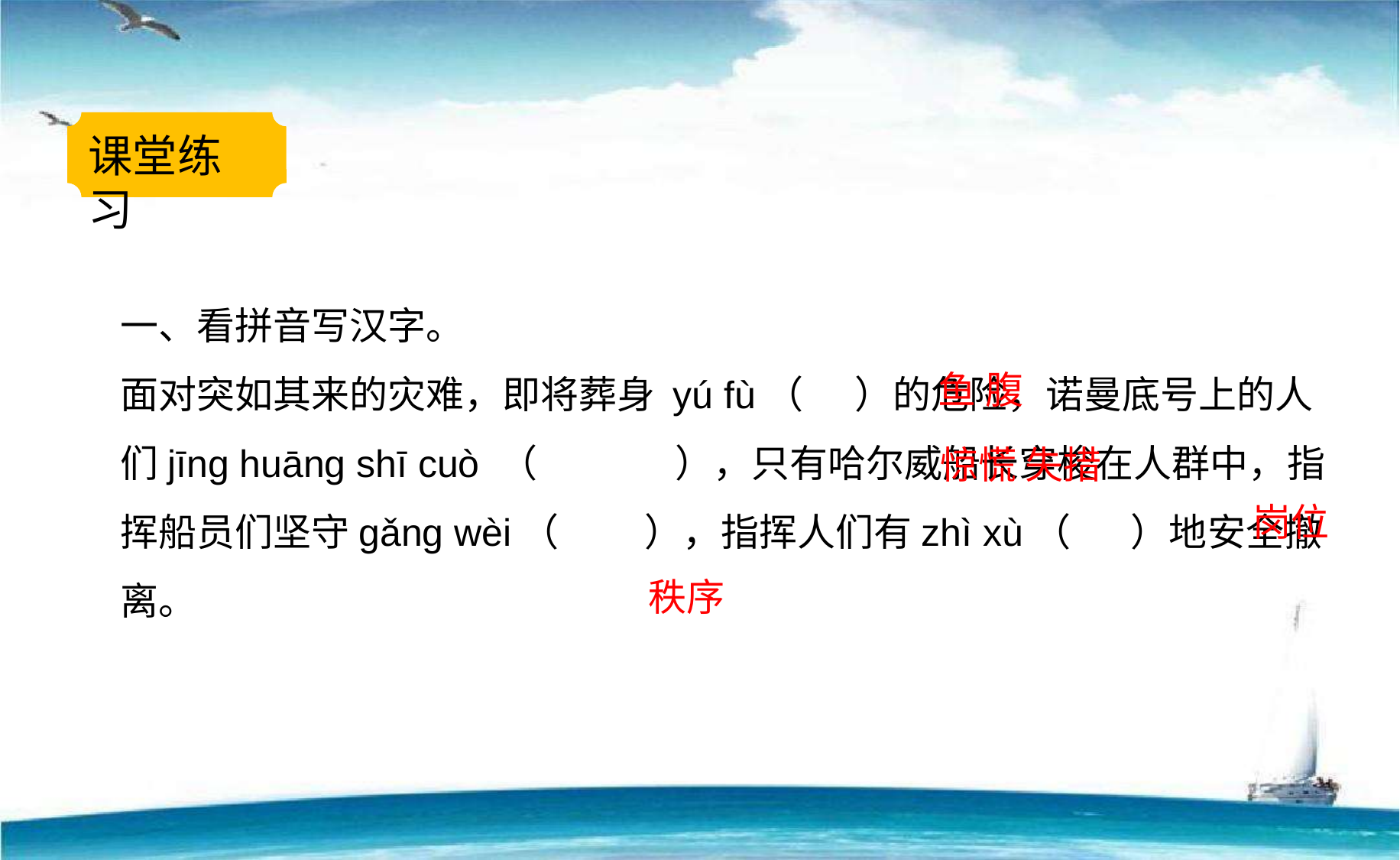

课堂练习
一、看拼音写汉字。
面对突如其来的灾难，即将葬身 yú fù（      ）的危险，诺曼底号上的人们jīnɡ huānɡ shī cuò （                ），只有哈尔威船长穿梭在人群中，指挥船员们坚守ɡǎnɡ wèi（          ），指挥人们有zhì xù（       ）地安全撤离。
鱼 腹
惊慌 失措
岗位
秩序